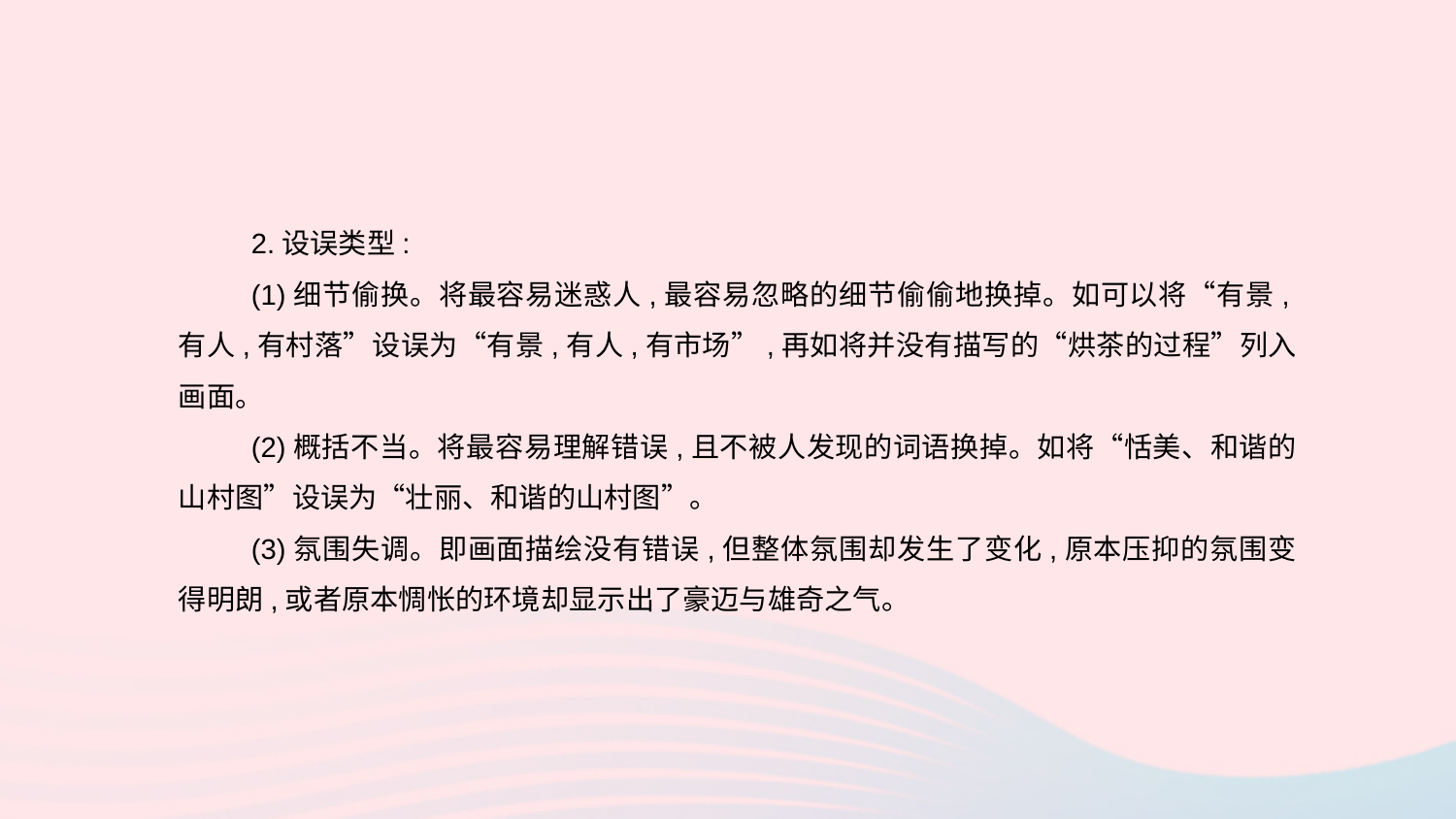

2.设误类型:
(1)细节偷换。将最容易迷惑人,最容易忽略的细节偷偷地换掉。如可以将“有景,有人,有村落”设误为“有景,有人,有市场”,再如将并没有描写的“烘茶的过程”列入画面。
(2)概括不当。将最容易理解错误,且不被人发现的词语换掉。如将“恬美、和谐的山村图”设误为“壮丽、和谐的山村图”。
(3)氛围失调。即画面描绘没有错误,但整体氛围却发生了变化,原本压抑的氛围变得明朗,或者原本惆怅的环境却显示出了豪迈与雄奇之气。